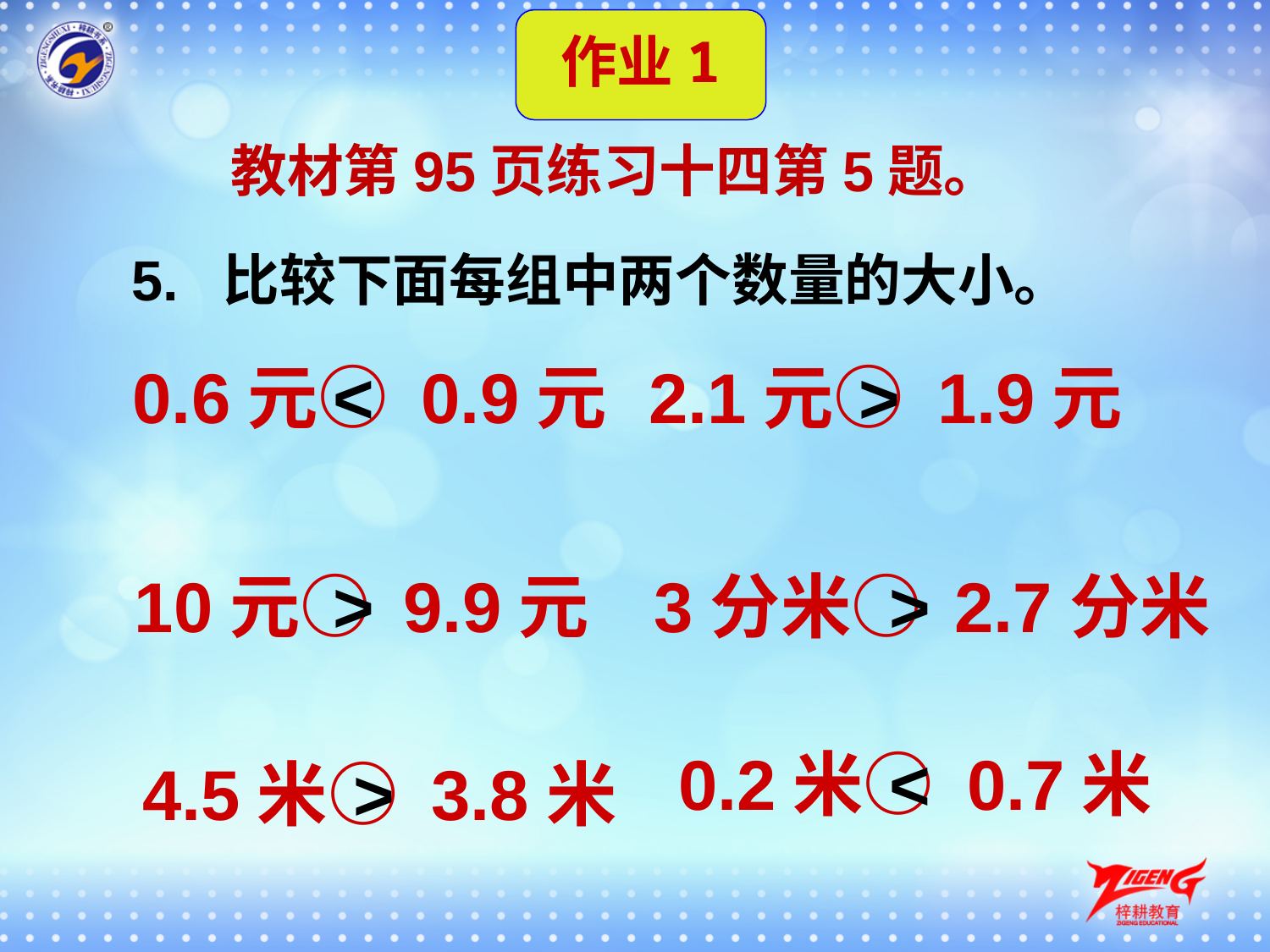

作业1
教材第95页练习十四第5题。
5.  比较下面每组中两个数量的大小。
0.6元○ 0.9元
<
2.1元○ 1.9元
>
10元○ 9.9元
>
3分米○ 2.7分米
>
0.2米○ 0.7米
<
4.5米○ 3.8米
>